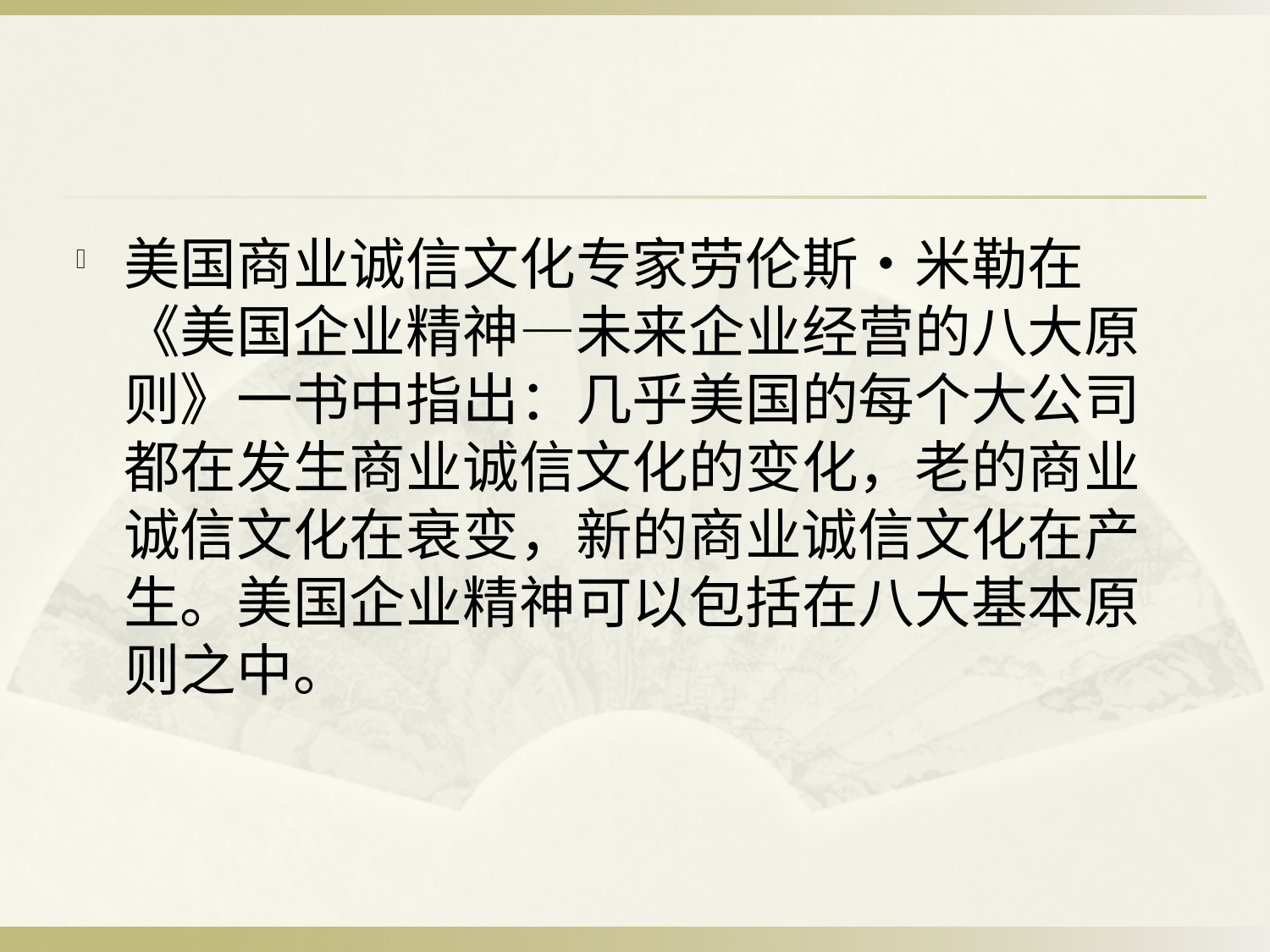

#
美国商业诚信文化专家劳伦斯•米勒在《美国企业精神—未来企业经营的八大原则》一书中指出：几乎美国的每个大公司都在发生商业诚信文化的变化，老的商业诚信文化在衰变，新的商业诚信文化在产生。美国企业精神可以包括在八大基本原则之中。